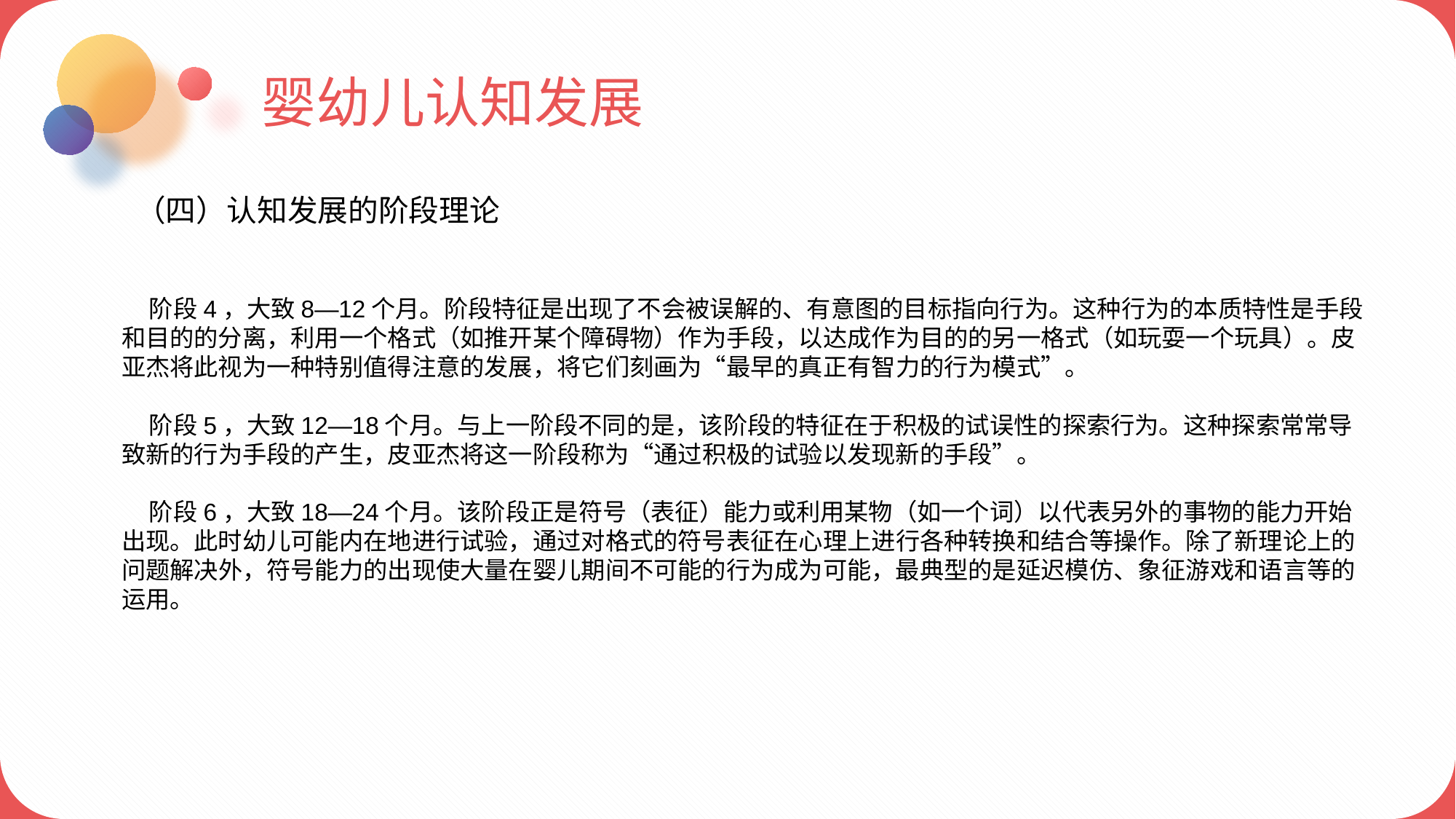

婴幼儿认知发展
 （四）认知发展的阶段理论

    阶段4，大致8—12个月。阶段特征是出现了不会被误解的、有意图的目标指向行为。这种行为的本质特性是手段和目的的分离，利用一个格式（如推开某个障碍物）作为手段，以达成作为目的的另一格式（如玩耍一个玩具）。皮亚杰将此视为一种特别值得注意的发展，将它们刻画为“最早的真正有智力的行为模式”。

    阶段5，大致12—18个月。与上一阶段不同的是，该阶段的特征在于积极的试误性的探索行为。这种探索常常导致新的行为手段的产生，皮亚杰将这一阶段称为“通过积极的试验以发现新的手段”。

    阶段6，大致18—24个月。该阶段正是符号（表征）能力或利用某物（如一个词）以代表另外的事物的能力开始出现。此时幼儿可能内在地进行试验，通过对格式的符号表征在心理上进行各种转换和结合等操作。除了新理论上的问题解决外，符号能力的出现使大量在婴儿期间不可能的行为成为可能，最典型的是延迟模仿、象征游戏和语言等的运用。